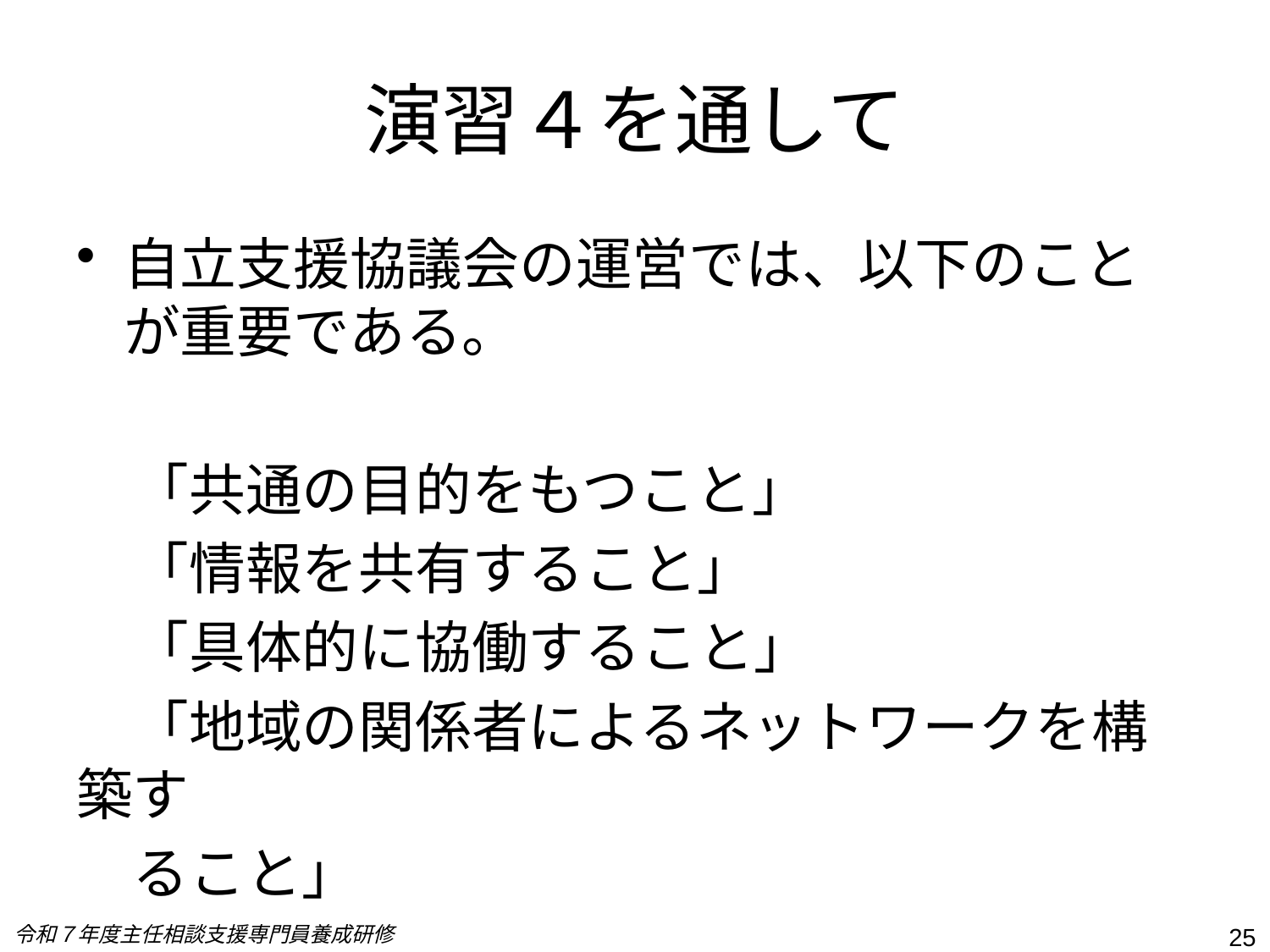

# 演習４を通して
自立支援協議会の運営では、以下のことが重要である。

　「共通の目的をもつこと」
　「情報を共有すること」
　「具体的に協働すること」
　「地域の関係者によるネットワークを構築す
　ること」
令和７年度主任相談支援専門員養成研修
25